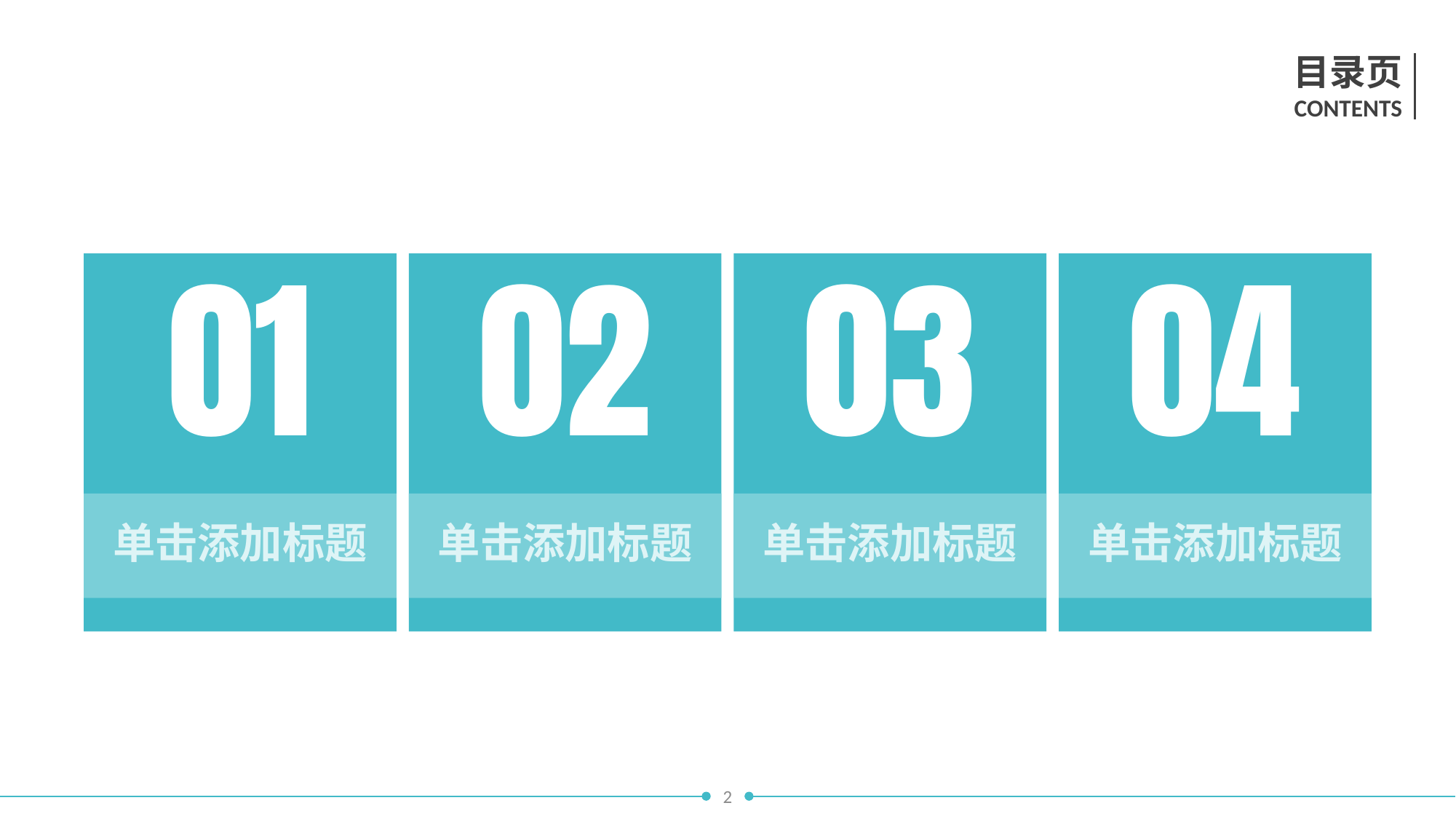

目录页
CONTENTS

01

单击添加标题

02

单击添加标题

03

单击添加标题

04

单击添加标题
2